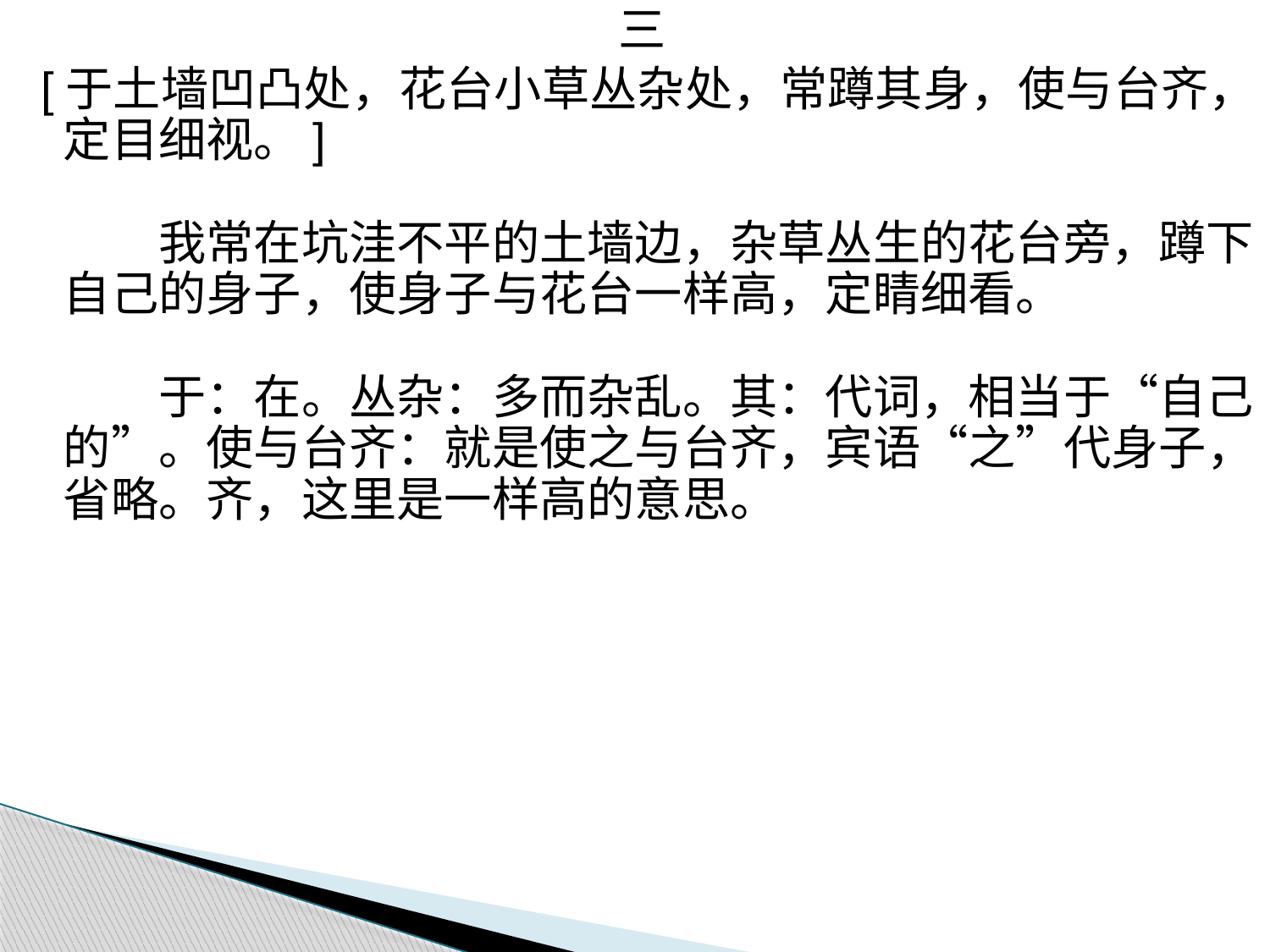

三
 [于土墙凹凸处，花台小草丛杂处，常蹲其身，使与台齐，定目细视。]
　　我常在坑洼不平的土墙边，杂草丛生的花台旁，蹲下自己的身子，使身子与花台一样高，定睛细看。
　　于：在。丛杂：多而杂乱。其：代词，相当于“自己的”。使与台齐：就是使之与台齐，宾语“之”代身子，省略。齐，这里是一样高的意思。